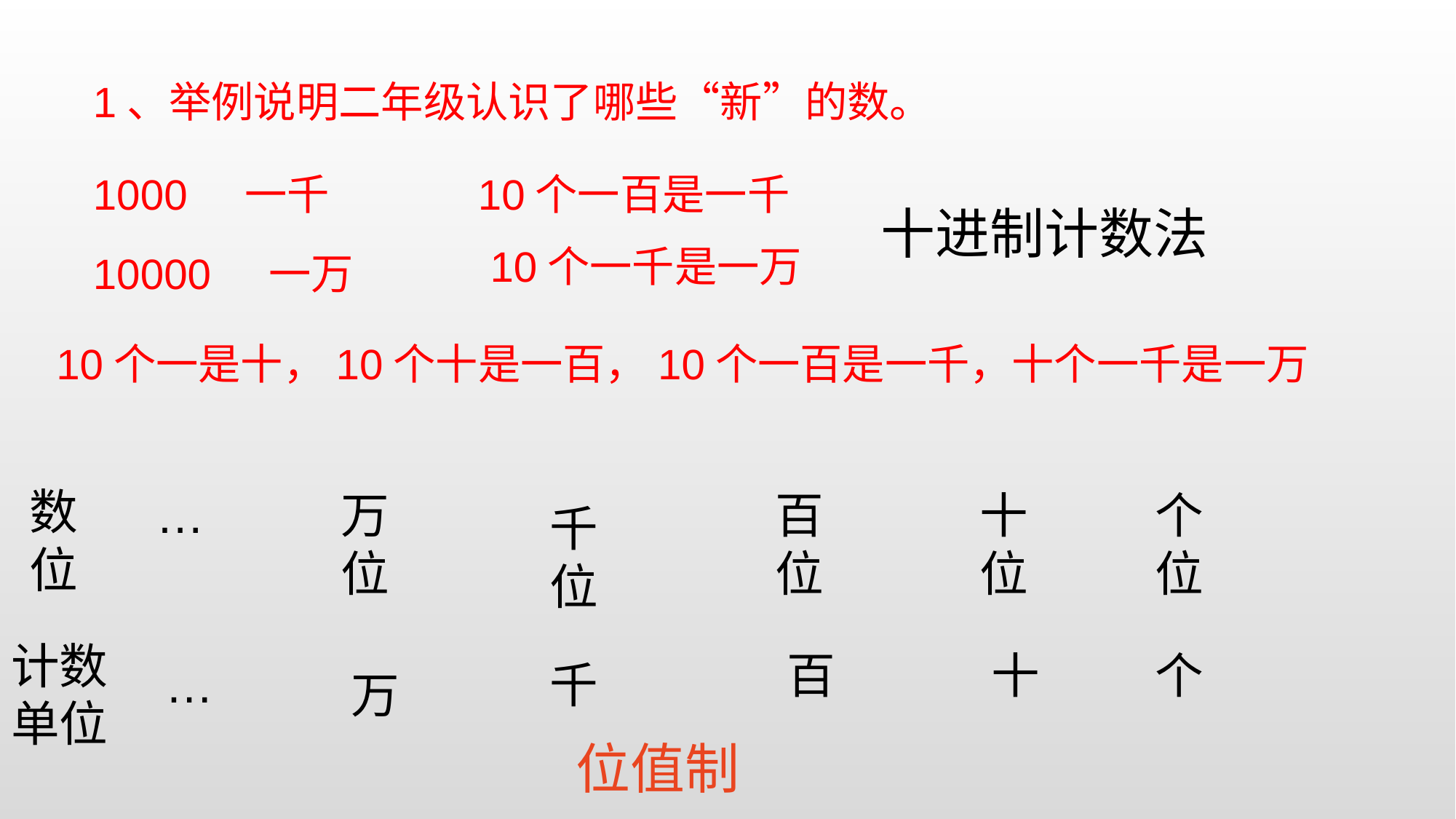

1、举例说明二年级认识了哪些“新”的数。
1000    一千
10个一百是一千
十进制计数法
10个一千是一万
10000    一万
10个一是十，10个十是一百，10个一百是一千，十个一千是一万
数位
…
万位
百位
十位
个位
千位
计数单位
百
十
个
…
千
万
位值制